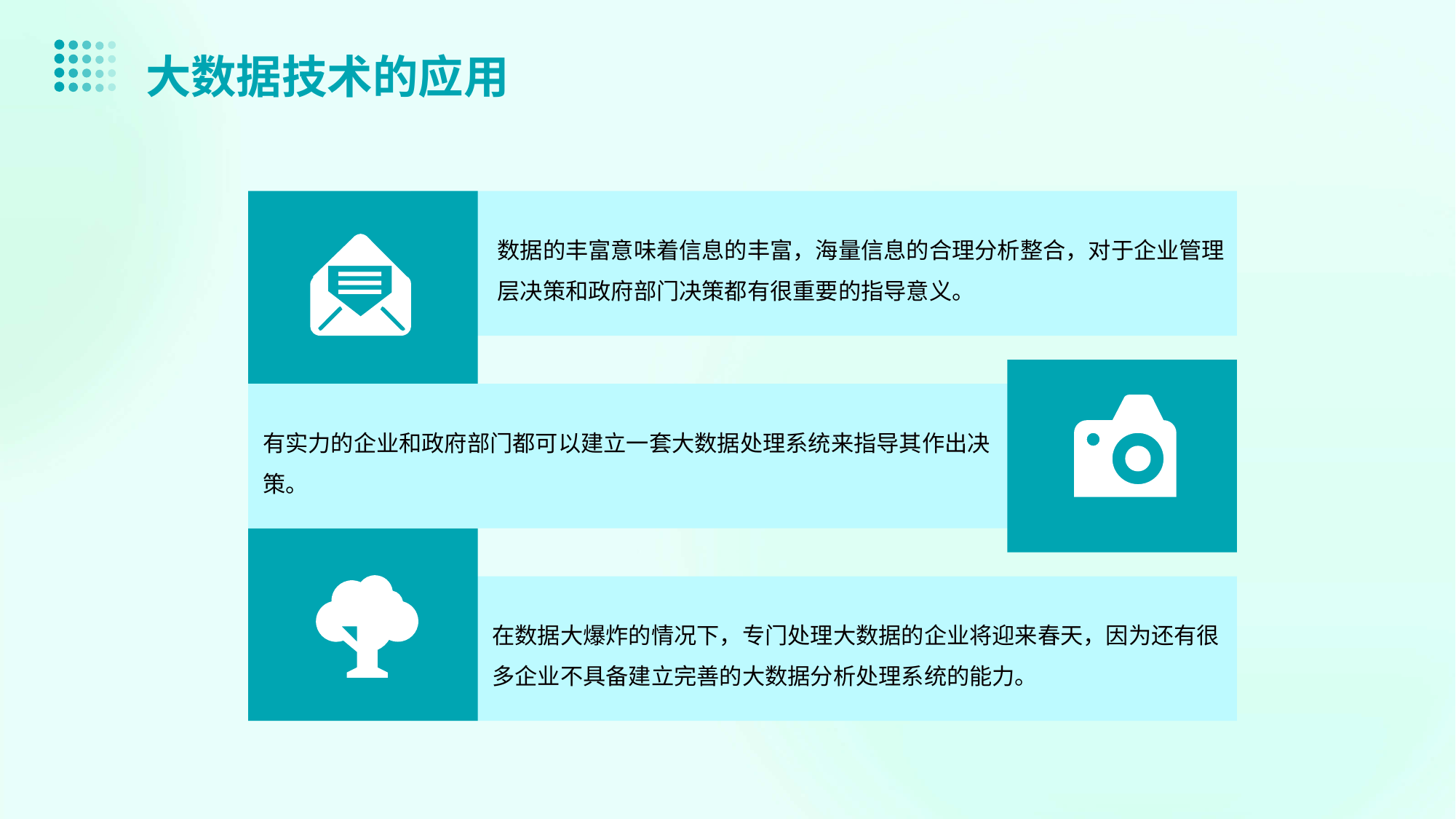

大数据技术的应用

数据的丰富意味着信息的丰富，海量信息的合理分析整合，对于企业管理层决策和政府部门决策都有很重要的指导意义。

有实力的企业和政府部门都可以建立一套大数据处理系统来指导其作出决策。

在数据大爆炸的情况下，专门处理大数据的企业将迎来春天，因为还有很多企业不具备建立完善的大数据分析处理系统的能力。